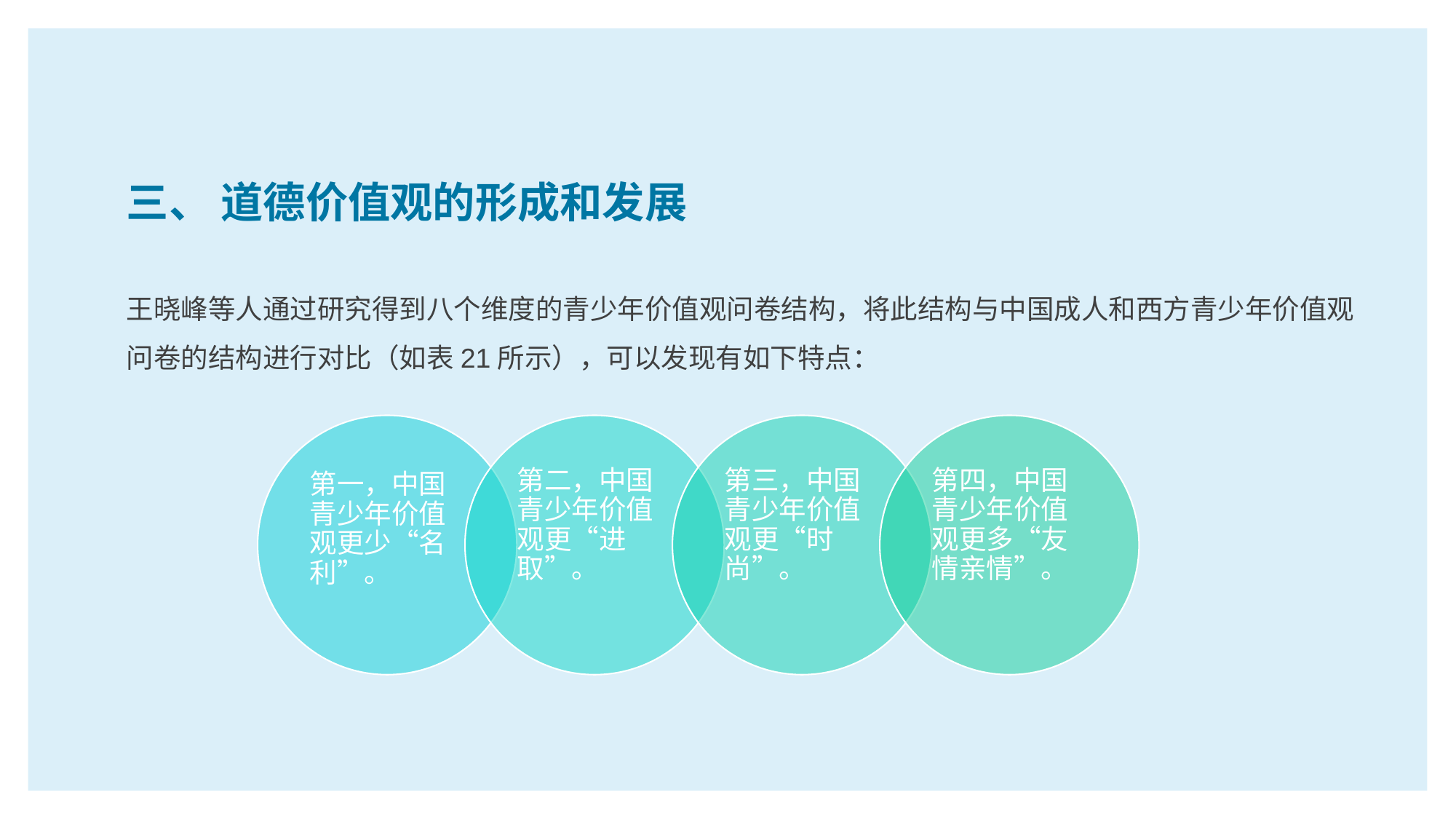

三、 道德价值观的形成和发展

王晓峰等人通过研究得到八个维度的青少年价值观问卷结构，将此结构与中国成人和西方青少年价值观问卷的结构进行对比（如表21所示），可以发现有如下特点：
第一，中国青少年价值观更少“名利”。

第二，中国青少年价值观更“进取”。

第三，中国青少年价值观更“时尚”。

第四，中国青少年价值观更多“友情亲情”。